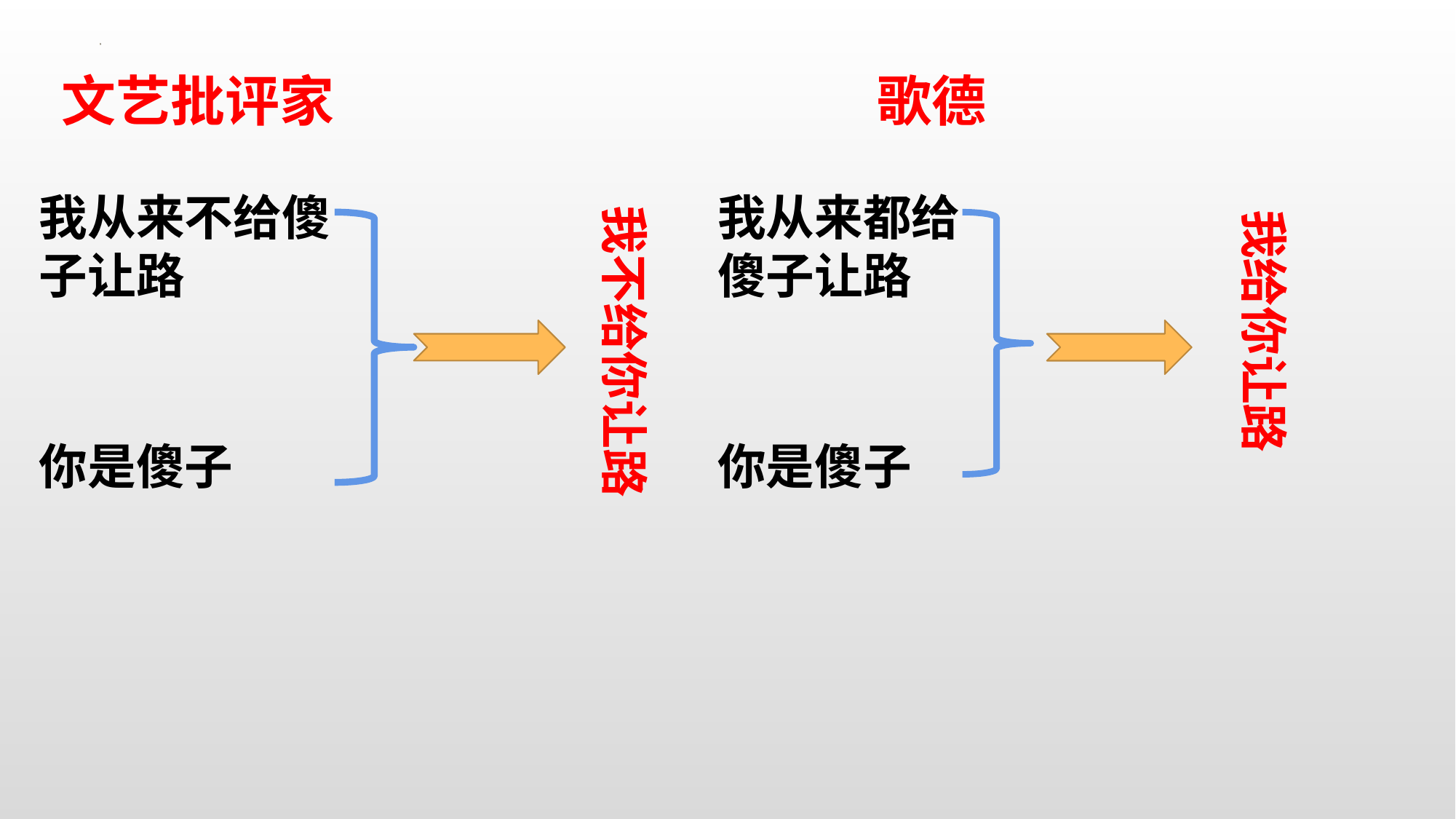

文艺批评家
     歌德
我从来不给傻子让路
我从来都给傻子让路
我不给你让路
我给你让路

你是傻子
你是傻子